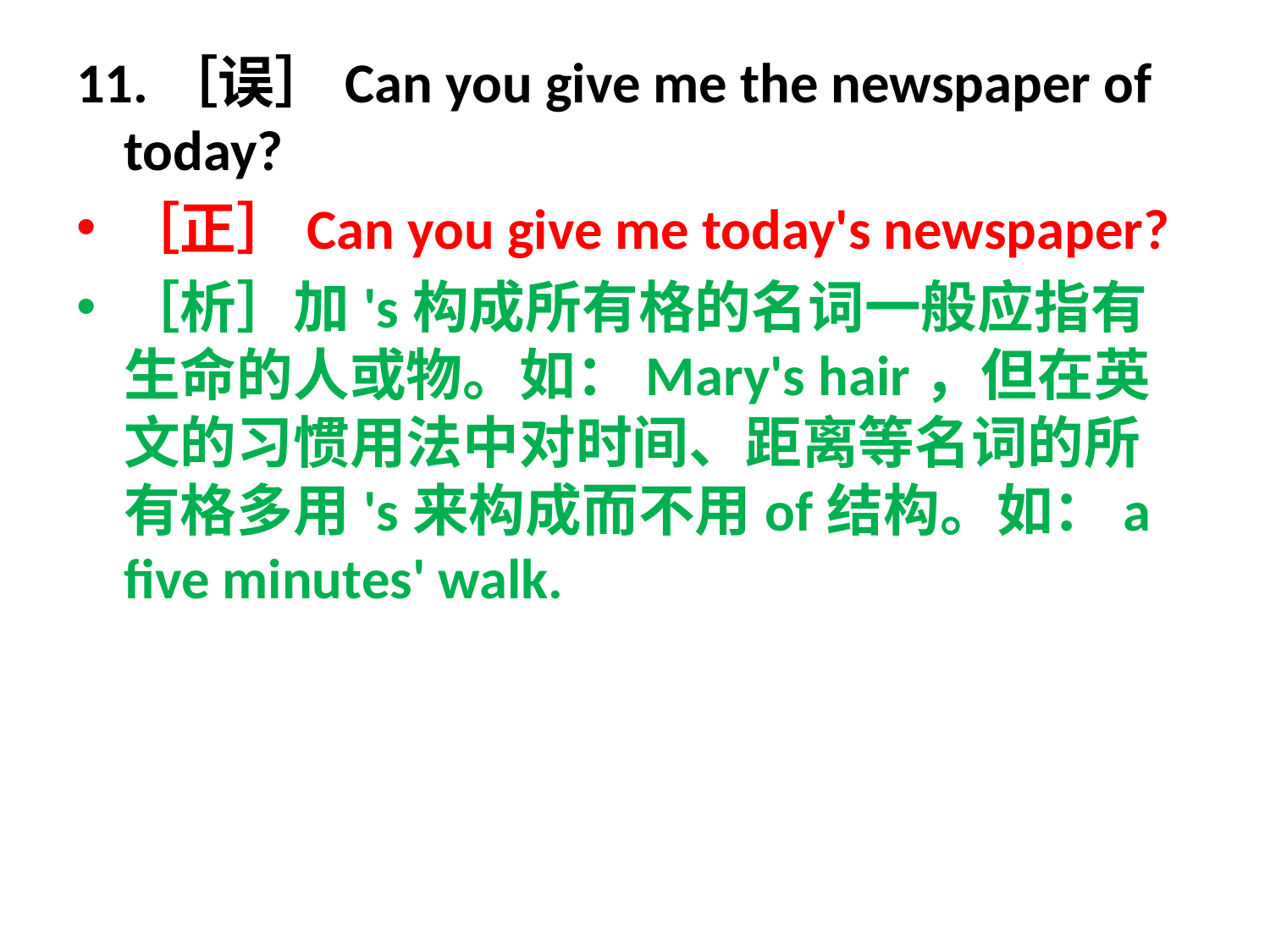

11.［误］Can you give me the newspaper of today?
［正］Can you give me today's newspaper?
［析］加's构成所有格的名词一般应指有生命的人或物。如：Mary's hair，但在英文的习惯用法中对时间、距离等名词的所有格多用's来构成而不用of结构。如：a five minutes' walk.